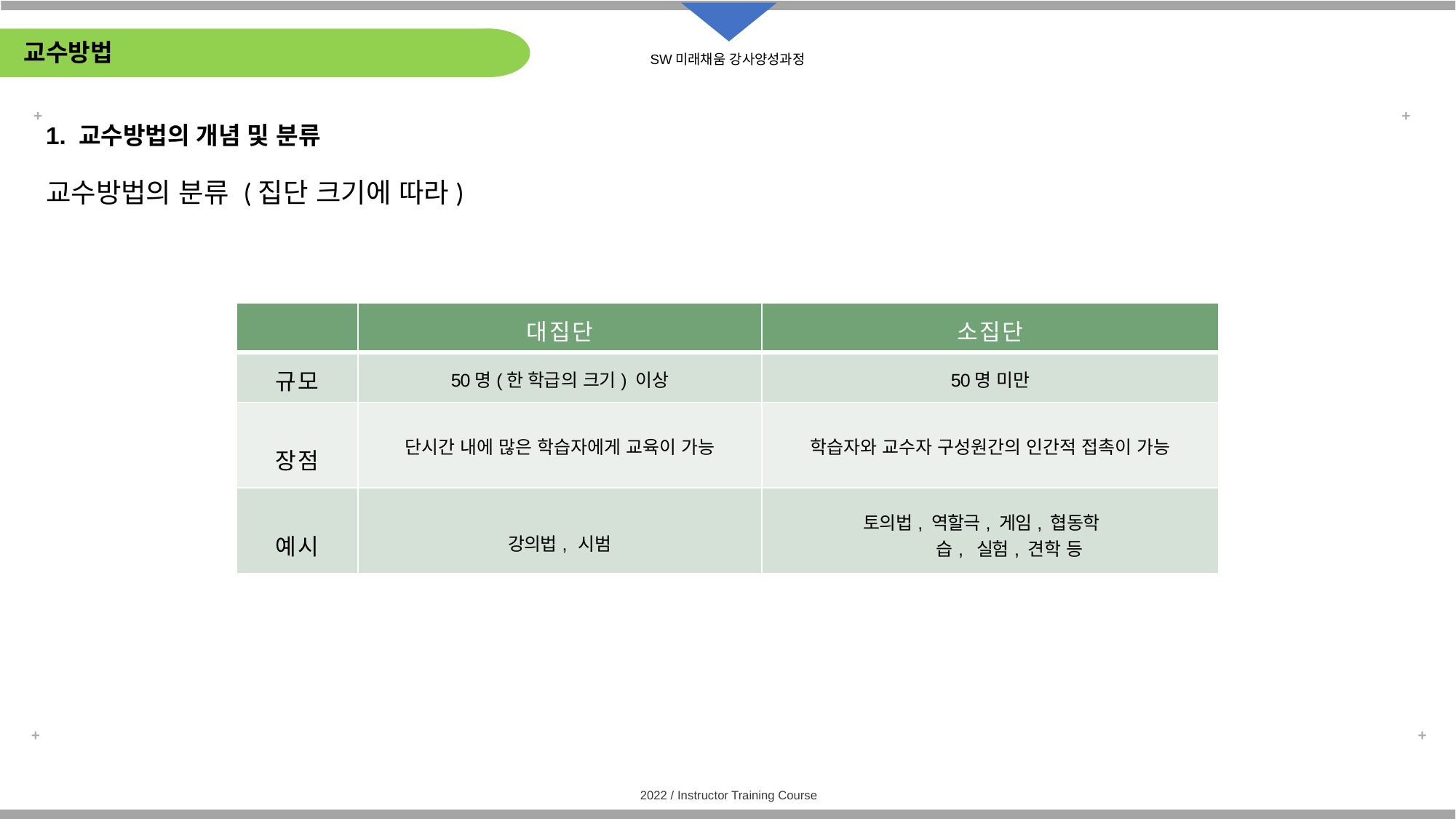

# 교수방법
1. 교수방법의 개념 및 분류
교수방법의 분류 (집단 크기에 따라)
|  | 대집단 | 소집단 |
| --- | --- | --- |
| 규모 | 50명(한 학급의 크기) 이상 | 50명 미만 |
| 장점 | 단시간 내에 많은 학습자에게 교육이 가능 | 학습자와 교수자 구성원간의 인간적 접촉이 가능 |
| 예시 | 강의법, 시범 | 토의법, 역할극, 게임, 협동학습, 실험, 견학 등 |